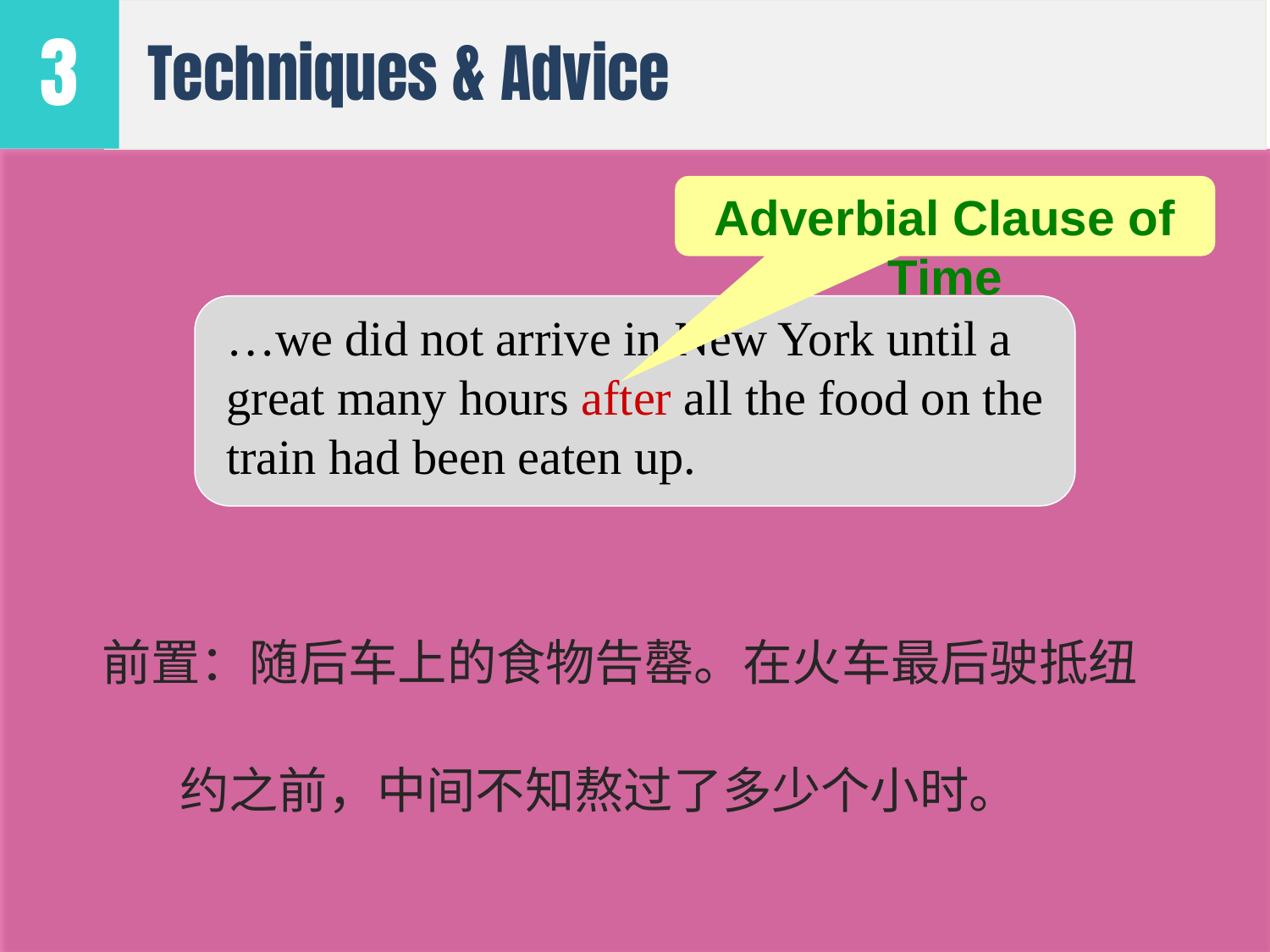

3

# Techniques & Advice

Adverbial Clause of Time
…we did not arrive in New York until a great many hours after all the food on the train had been eaten up.

前置：随后车上的食物告罄。在火车最后驶抵纽
      约之前，中间不知熬过了多少个小时。